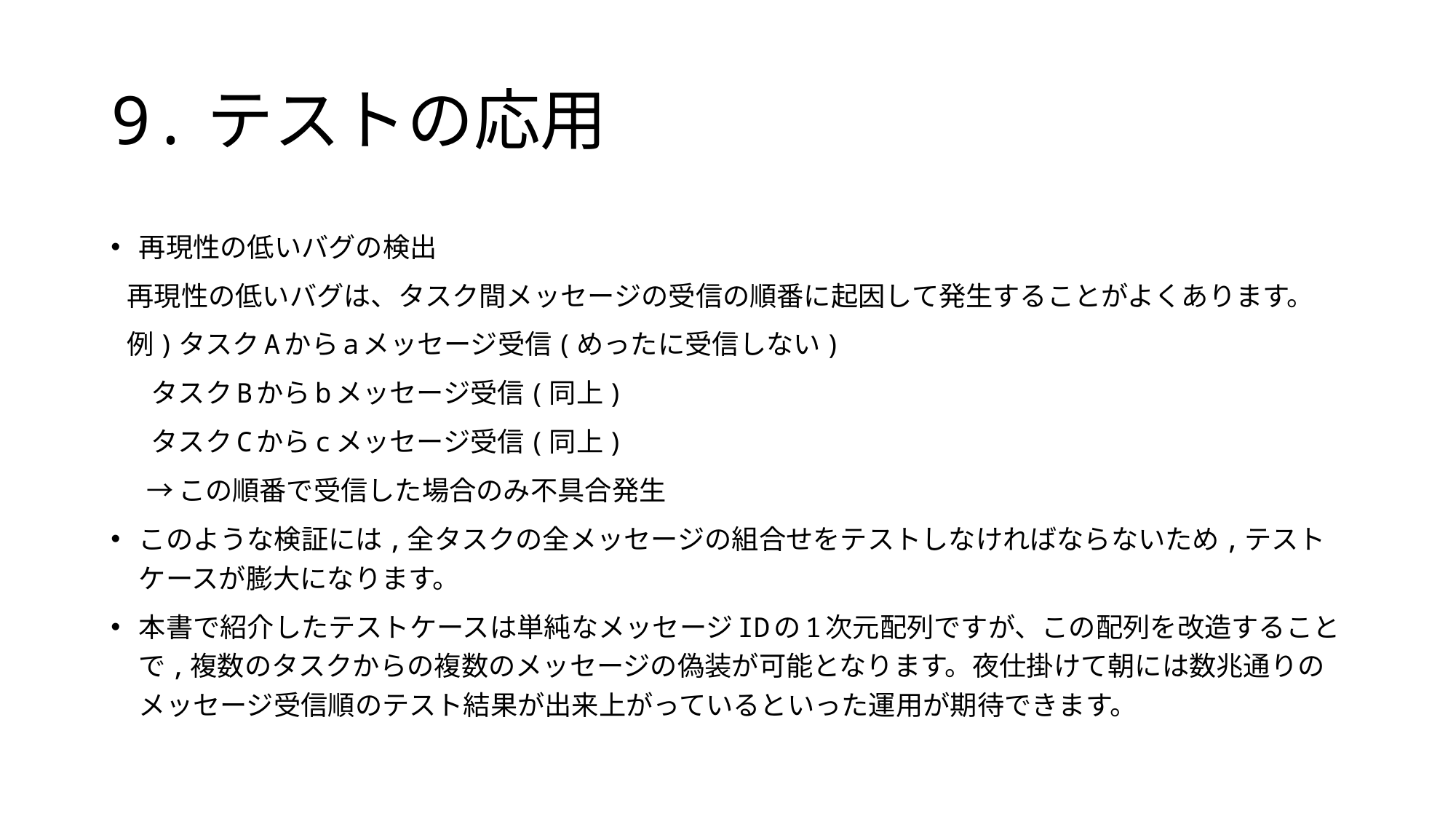

# 9.テストの応用
再現性の低いバグの検出
  再現性の低いバグは、タスク間メッセージの受信の順番に起因して発生することがよくあります。
  例)タスクAからaメッセージ受信(めったに受信しない)
      タスクBからbメッセージ受信(同上)
      タスクCからcメッセージ受信(同上)
      →この順番で受信した場合のみ不具合発生
このような検証には,全タスクの全メッセージの組合せをテストしなければならないため,テストケースが膨大になります。
本書で紹介したテストケースは単純なメッセージIDの1次元配列ですが、この配列を改造することで,複数のタスクからの複数のメッセージの偽装が可能となります。夜仕掛けて朝には数兆通りのメッセージ受信順のテスト結果が出来上がっているといった運用が期待できます。